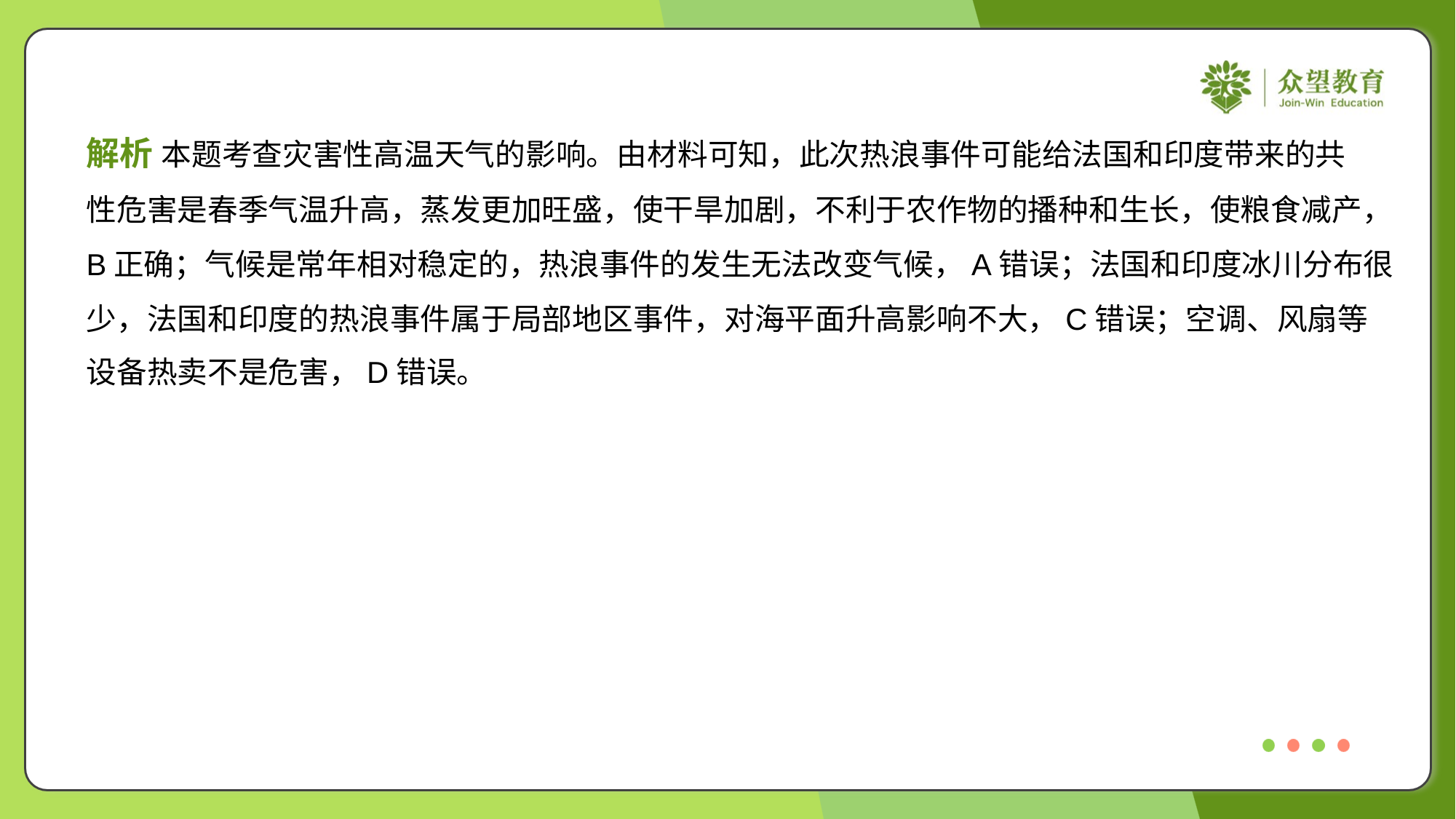

解析 本题考查灾害性高温天气的影响。由材料可知，此次热浪事件可能给法国和印度带来的共
性危害是春季气温升高，蒸发更加旺盛，使干旱加剧，不利于农作物的播种和生长，使粮食减产，
B正确；气候是常年相对稳定的，热浪事件的发生无法改变气候，A错误；法国和印度冰川分布很
少，法国和印度的热浪事件属于局部地区事件，对海平面升高影响不大，C错误；空调、风扇等
设备热卖不是危害，D错误。